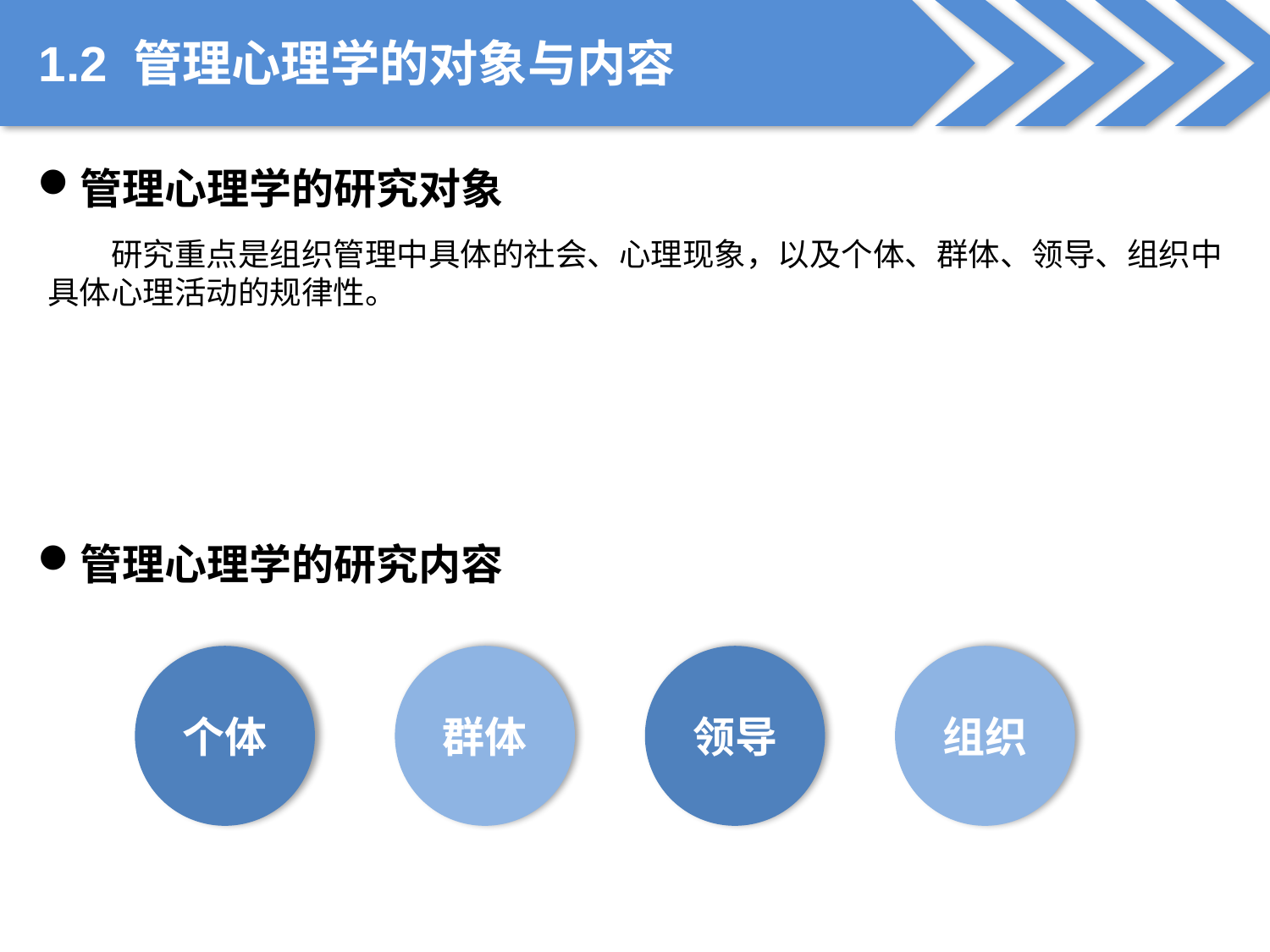

1.2 管理心理学的对象与内容
管理心理学的研究对象
研究重点是组织管理中具体的社会、心理现象，以及个体、群体、领导、组织中具体心理活动的规律性。
管理心理学的研究内容
个体
群体
领导
组织